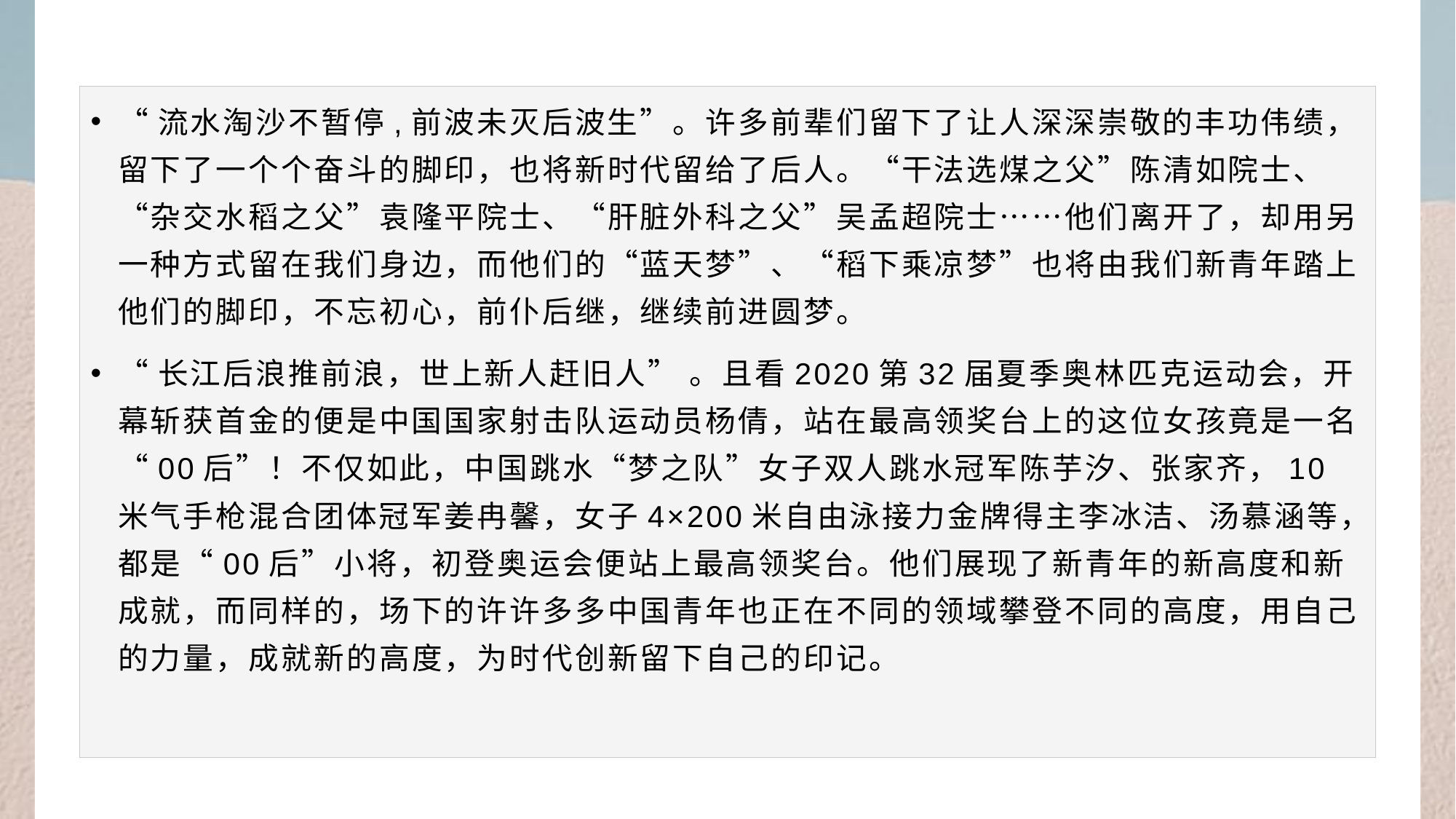

“流水淘沙不暂停,前波未灭后波生”。许多前辈们留下了让人深深崇敬的丰功伟绩，留下了一个个奋斗的脚印，也将新时代留给了后人。“干法选煤之父”陈清如院士、“杂交水稻之父”袁隆平院士、“肝脏外科之父”吴孟超院士……他们离开了，却用另一种方式留在我们身边，而他们的“蓝天梦”、“稻下乘凉梦”也将由我们新青年踏上他们的脚印，不忘初心，前仆后继，继续前进圆梦。
“长江后浪推前浪，世上新人赶旧人” 。且看2020第32届夏季奥林匹克运动会，开幕斩获首金的便是中国国家射击队运动员杨倩，站在最高领奖台上的这位女孩竟是一名“00后”！不仅如此，中国跳水“梦之队”女子双人跳水冠军陈芋汐、张家齐，10米气手枪混合团体冠军姜冉馨，女子4×200米自由泳接力金牌得主李冰洁、汤慕涵等，都是“00后”小将，初登奥运会便站上最高领奖台。他们展现了新青年的新高度和新成就，而同样的，场下的许许多多中国青年也正在不同的领域攀登不同的高度，用自己的力量，成就新的高度，为时代创新留下自己的印记。